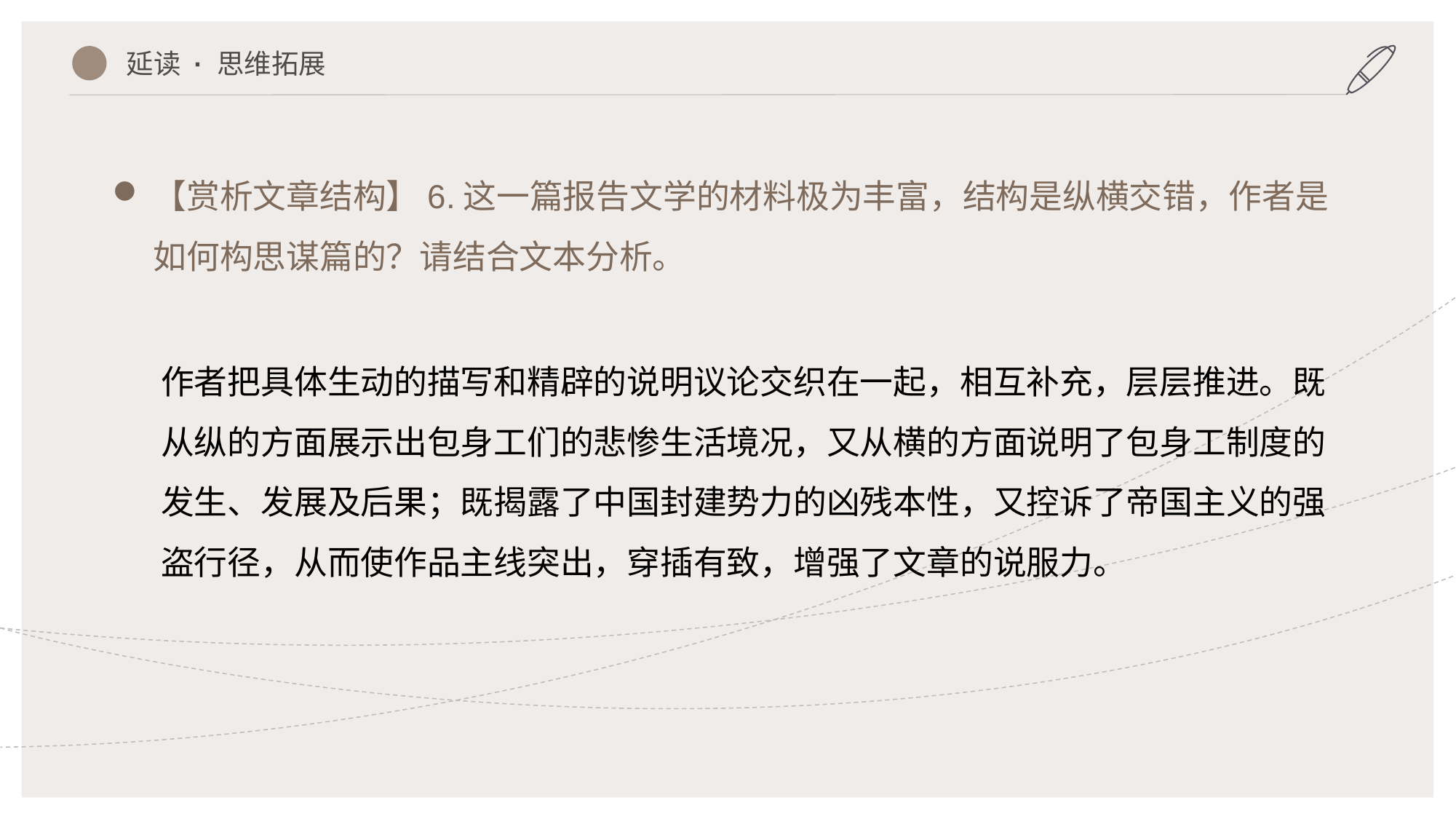

延读 · 思维拓展

【赏析文章结构】6.这一篇报告文学的材料极为丰富，结构是纵横交错，作者是如何构思谋篇的？请结合文本分析。

作者把具体生动的描写和精辟的说明议论交织在一起，相互补充，层层推进。既从纵的方面展示出包身工们的悲惨生活境况，又从横的方面说明了包身工制度的发生、发展及后果；既揭露了中国封建势力的凶残本性，又控诉了帝国主义的强盗行径，从而使作品主线突出，穿插有致，增强了文章的说服力。